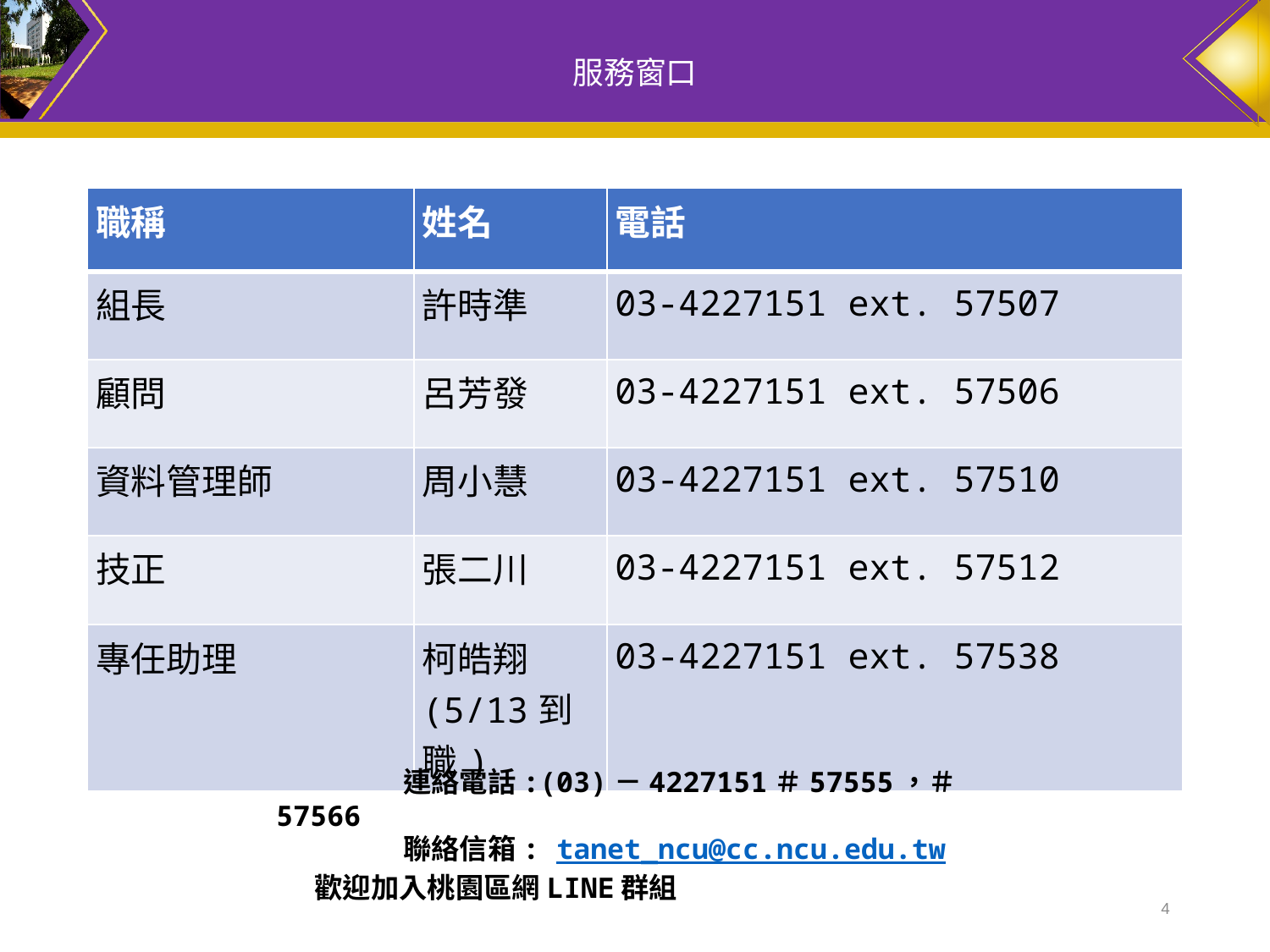

# 服務窗口
| 職稱 | 姓名 | 電話 |
| --- | --- | --- |
| 組長 | 許時準 | 03-4227151 ext. 57507 |
| 顧問 | 呂芳發 | 03-4227151 ext. 57506 |
| 資料管理師 | 周小慧 | 03-4227151 ext. 57510 |
| 技正 | 張二川 | 03-4227151 ext. 57512 |
| 專任助理 | 柯皓翔 (5/13到職) | 03-4227151 ext. 57538 |

	連絡電話:(03)－4227151＃57555，＃57566
	聯絡信箱: tanet_ncu@cc.ncu.edu.tw
     歡迎加入桃園區網LINE群組

4